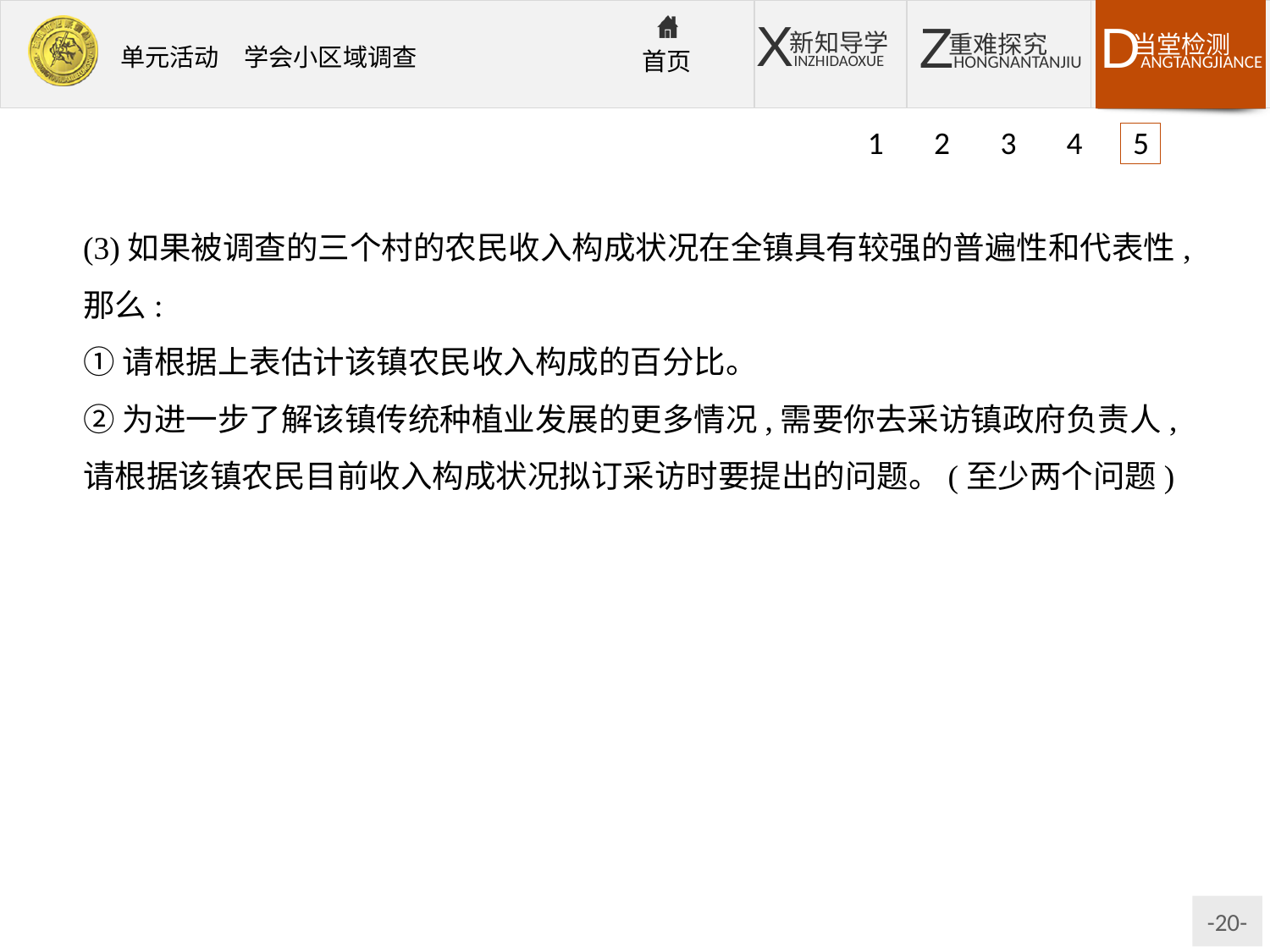

1       2       3       4       5

(3)如果被调查的三个村的农民收入构成状况在全镇具有较强的普遍性和代表性,那么:
①请根据上表估计该镇农民收入构成的百分比。
②为进一步了解该镇传统种植业发展的更多情况,需要你去采访镇政府负责人,请根据该镇农民目前收入构成状况拟订采访时要提出的问题。(至少两个问题)
解析:第(1)题,主要涉及问卷调查的内容和要求。第(2)题,表中数据没有说明户均人数或总人数,无法获取各村的人均年纯收入。第(3)题,用甲、乙、丙三个村传统种植收入之和(7 000元),与三个村各种产业总收入(69 000元)之比,即可得出传统种植业的收入约占农民年纯收入的10%。其他以此类推。采访提出的问题,属开放性试题,合理即可。